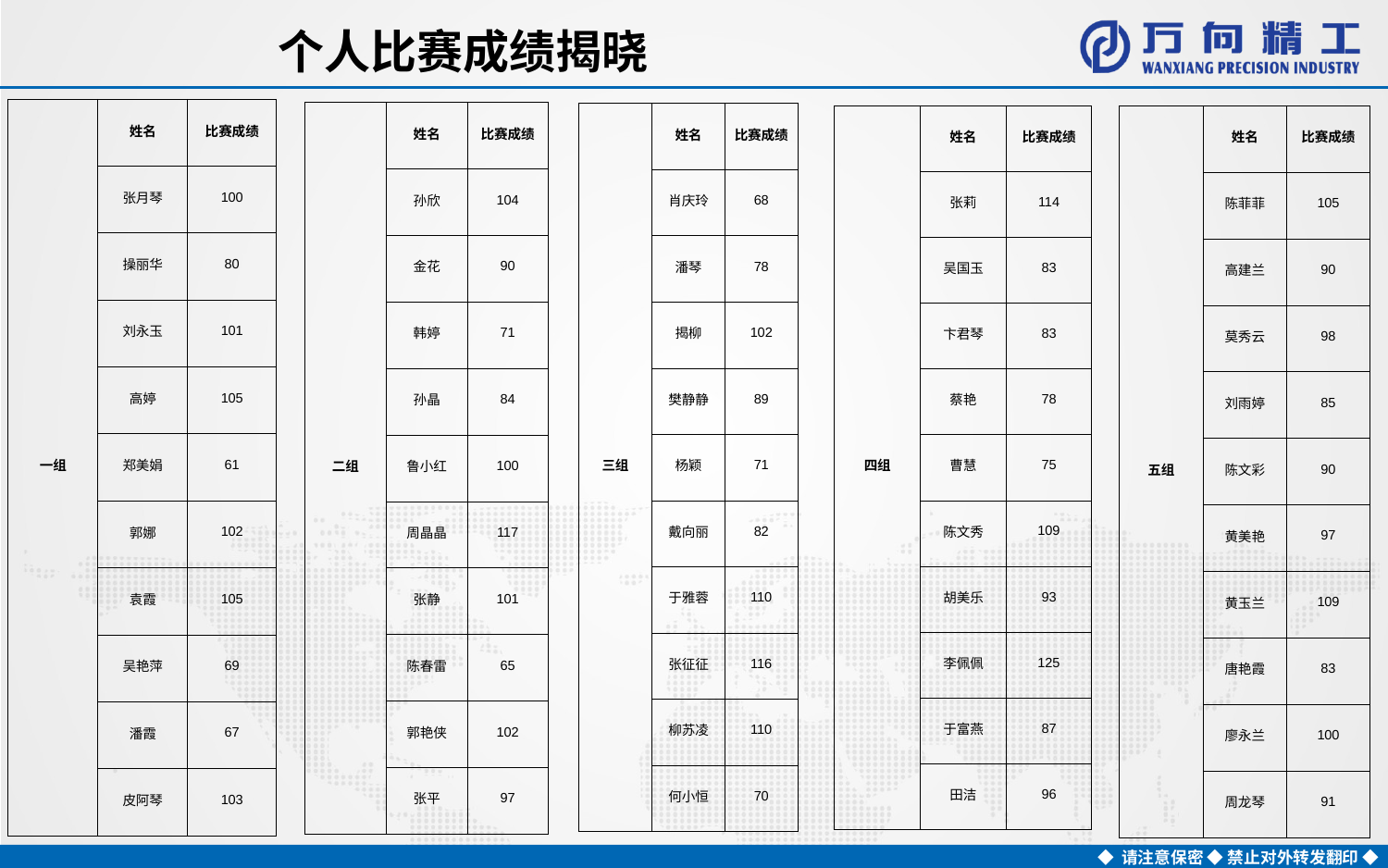

个人比赛成绩揭晓
| 一组 | 姓名 | 比赛成绩 |
| --- | --- | --- |
|  | 张月琴 | 100 |
|  | 操丽华 | 80 |
|  | 刘永玉 | 101 |
|  | 高婷 | 105 |
|  | 郑美娟 | 61 |
|  | 郭娜 | 102 |
|  | 袁霞 | 105 |
|  | 吴艳萍 | 69 |
|  | 潘霞 | 67 |
|  | 皮阿琴 | 103 |
| 二组 | 姓名 | 比赛成绩 |
| --- | --- | --- |
|  | 孙欣 | 104 |
|  | 金花 | 90 |
|  | 韩婷 | 71 |
|  | 孙晶 | 84 |
|  | 鲁小红 | 100 |
|  | 周晶晶 | 117 |
|  | 张静 | 101 |
|  | 陈春雷 | 65 |
|  | 郭艳侠 | 102 |
|  | 张平 | 97 |
| 三组 | 姓名 | 比赛成绩 |
| --- | --- | --- |
|  | 肖庆玲 | 68 |
|  | 潘琴 | 78 |
|  | 揭柳 | 102 |
|  | 樊静静 | 89 |
|  | 杨颖 | 71 |
|  | 戴向丽 | 82 |
|  | 于雅蓉 | 110 |
|  | 张征征 | 116 |
|  | 柳苏凌 | 110 |
|  | 何小恒 | 70 |
| 四组 | 姓名 | 比赛成绩 |
| --- | --- | --- |
|  | 张莉 | 114 |
|  | 吴国玉 | 83 |
|  | 卞君琴 | 83 |
|  | 蔡艳 | 78 |
|  | 曹慧 | 75 |
|  | 陈文秀 | 109 |
|  | 胡美乐 | 93 |
|  | 李佩佩 | 125 |
|  | 于富燕 | 87 |
|  | 田洁 | 96 |
| 五组 | 姓名 | 比赛成绩 |
| --- | --- | --- |
|  | 陈菲菲 | 105 |
|  | 高建兰 | 90 |
|  | 莫秀云 | 98 |
|  | 刘雨婷 | 85 |
|  | 陈文彩 | 90 |
|  | 黄美艳 | 97 |
|  | 黄玉兰 | 109 |
|  | 唐艳霞 | 83 |
|  | 廖永兰 | 100 |
|  | 周龙琴 | 91 |